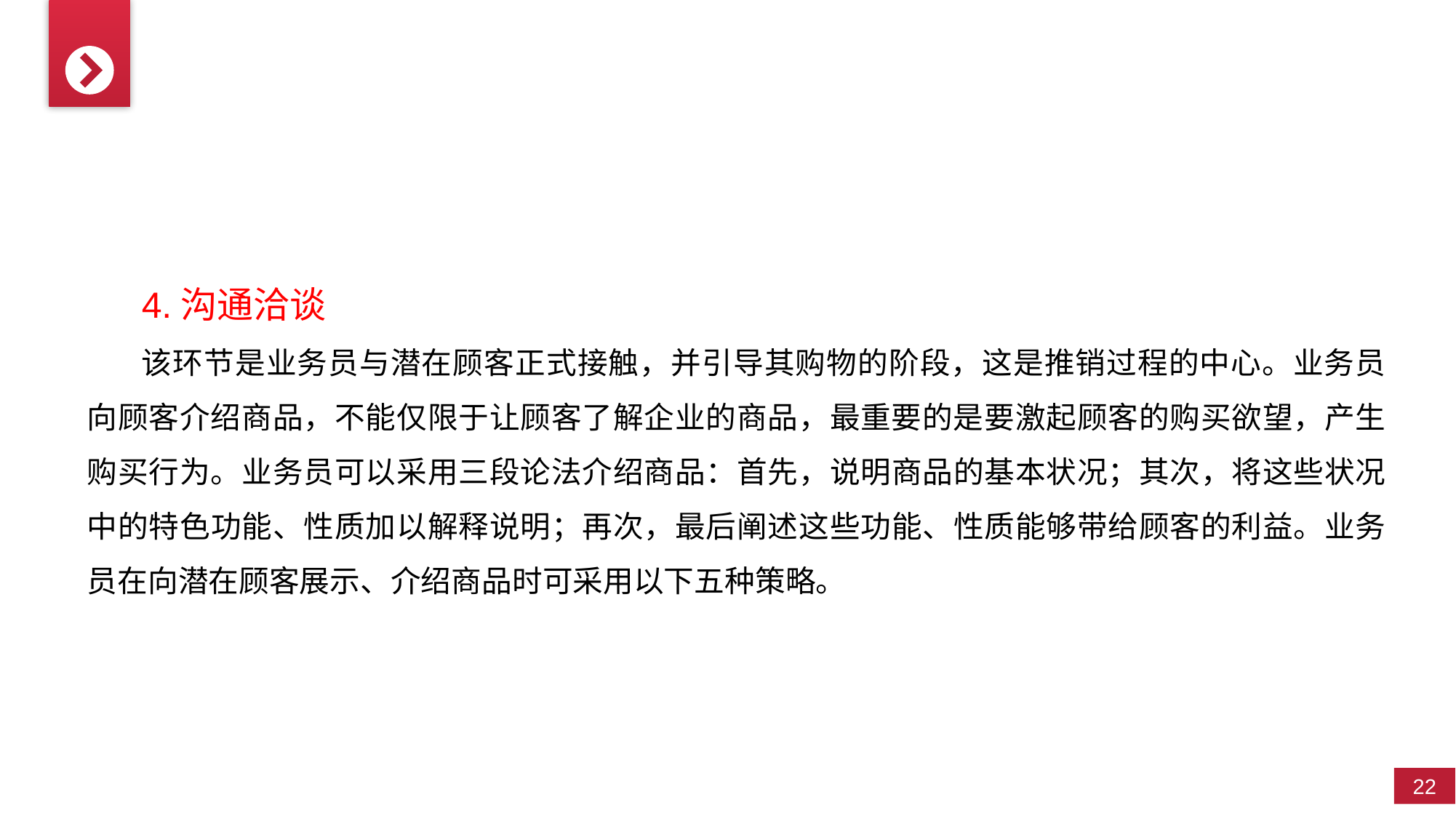

4.沟通洽谈
该环节是业务员与潜在顾客正式接触，并引导其购物的阶段，这是推销过程的中心。业务员向顾客介绍商品，不能仅限于让顾客了解企业的商品，最重要的是要激起顾客的购买欲望，产生购买行为。业务员可以采用三段论法介绍商品：首先，说明商品的基本状况；其次，将这些状况中的特色功能、性质加以解释说明；再次，最后阐述这些功能、性质能够带给顾客的利益。业务员在向潜在顾客展示、介绍商品时可采用以下五种策略。